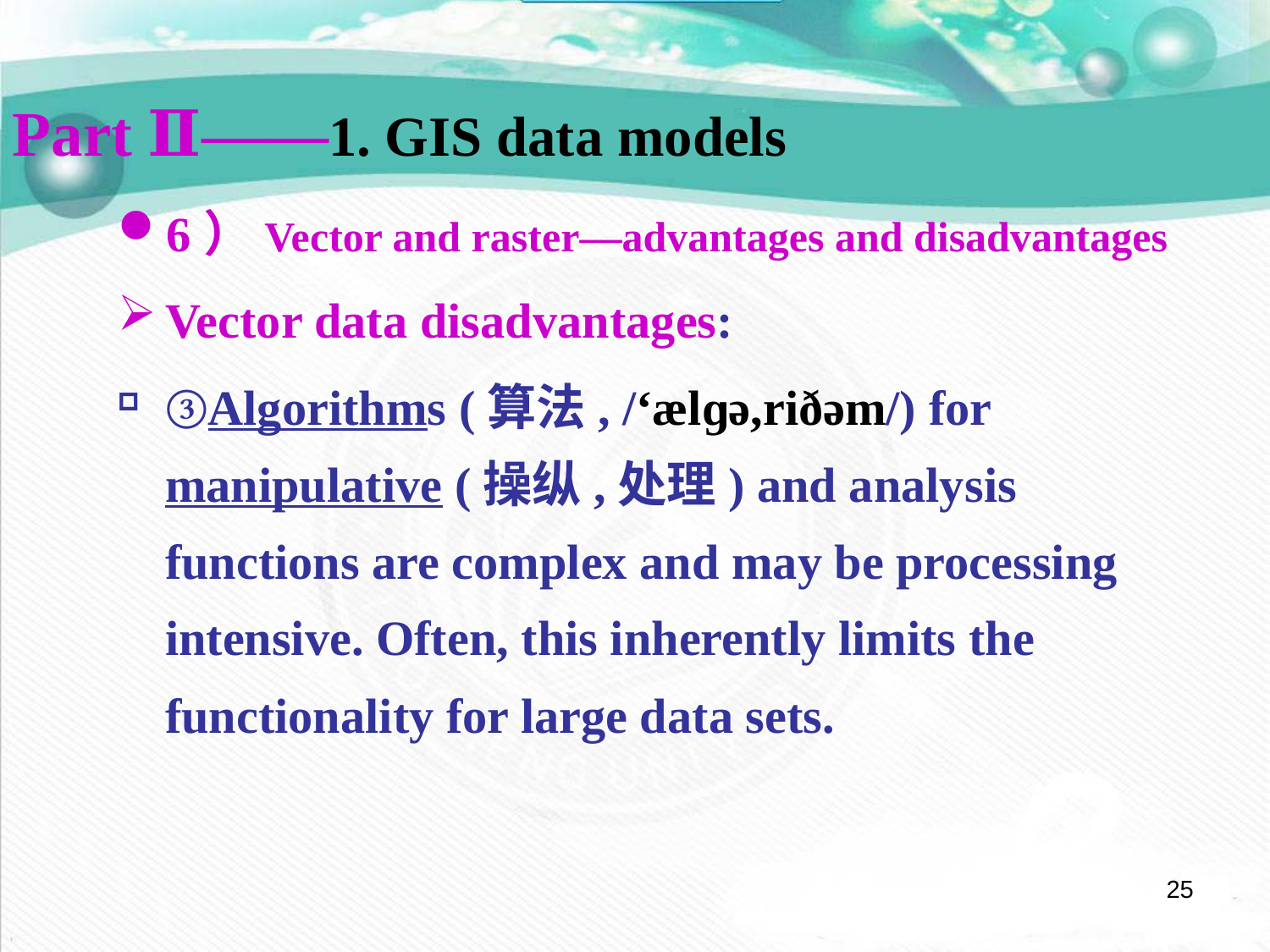

Part Ⅱ——1. GIS data models
6）Vector and raster—advantages and disadvantages
Vector data disadvantages:
③Algorithms (算法, /‘ælɡə,riðəm/) for manipulative (操纵,处理) and analysis functions are complex and may be processing intensive. Often, this inherently limits the functionality for large data sets.
25